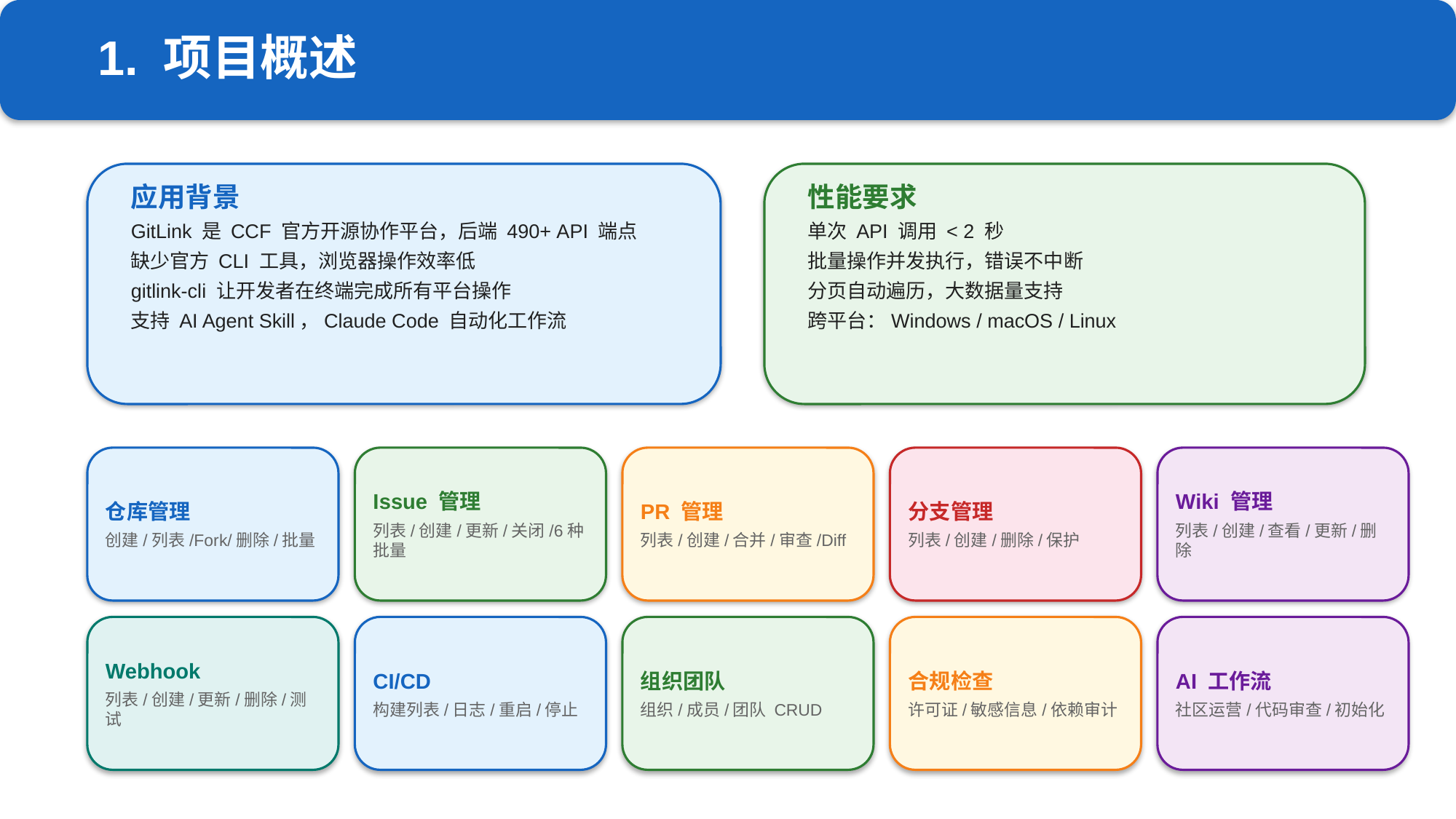

1. 项目概述

应用背景
GitLink 是 CCF 官方开源协作平台，后端 490+ API 端点
缺少官方 CLI 工具，浏览器操作效率低
gitlink-cli 让开发者在终端完成所有平台操作
支持 AI Agent Skill，Claude Code 自动化工作流
性能要求
单次 API 调用 < 2 秒
批量操作并发执行，错误不中断
分页自动遍历，大数据量支持
跨平台：Windows / macOS / Linux
仓库管理
创建/列表/Fork/删除/批量
Issue 管理
列表/创建/更新/关闭/6种批量
PR 管理
列表/创建/合并/审查/Diff
分支管理
列表/创建/删除/保护
Wiki 管理
列表/创建/查看/更新/删除
Webhook
列表/创建/更新/删除/测试
CI/CD
构建列表/日志/重启/停止
组织团队
组织/成员/团队 CRUD
合规检查
许可证/敏感信息/依赖审计
AI 工作流
社区运营/代码审查/初始化